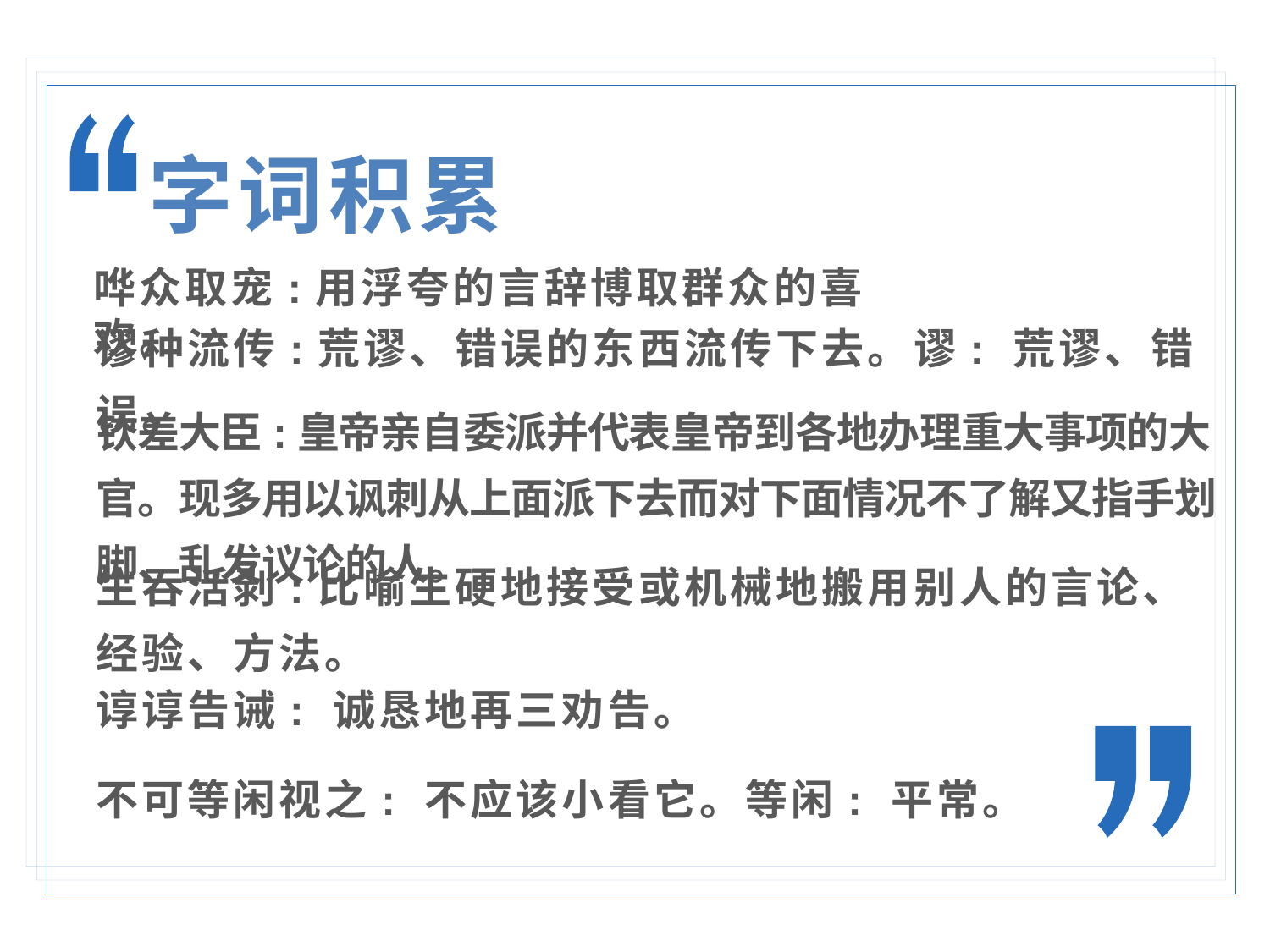

字词积累
哗众取宠:用浮夸的言辞博取群众的喜欢。
谬种流传:荒谬、错误的东西流传下去。谬: 荒谬、错误。
钦差大臣:皇帝亲自委派并代表皇帝到各地办理重大事项的大官。现多用以讽刺从上面派下去而对下面情况不了解又指手划脚、乱发议论的人。
生吞活剥:比喻生硬地接受或机械地搬用别人的言论、经验、方法。
谆谆告诫: 诚恳地再三劝告。

不可等闲视之: 不应该小看它。等闲: 平常。